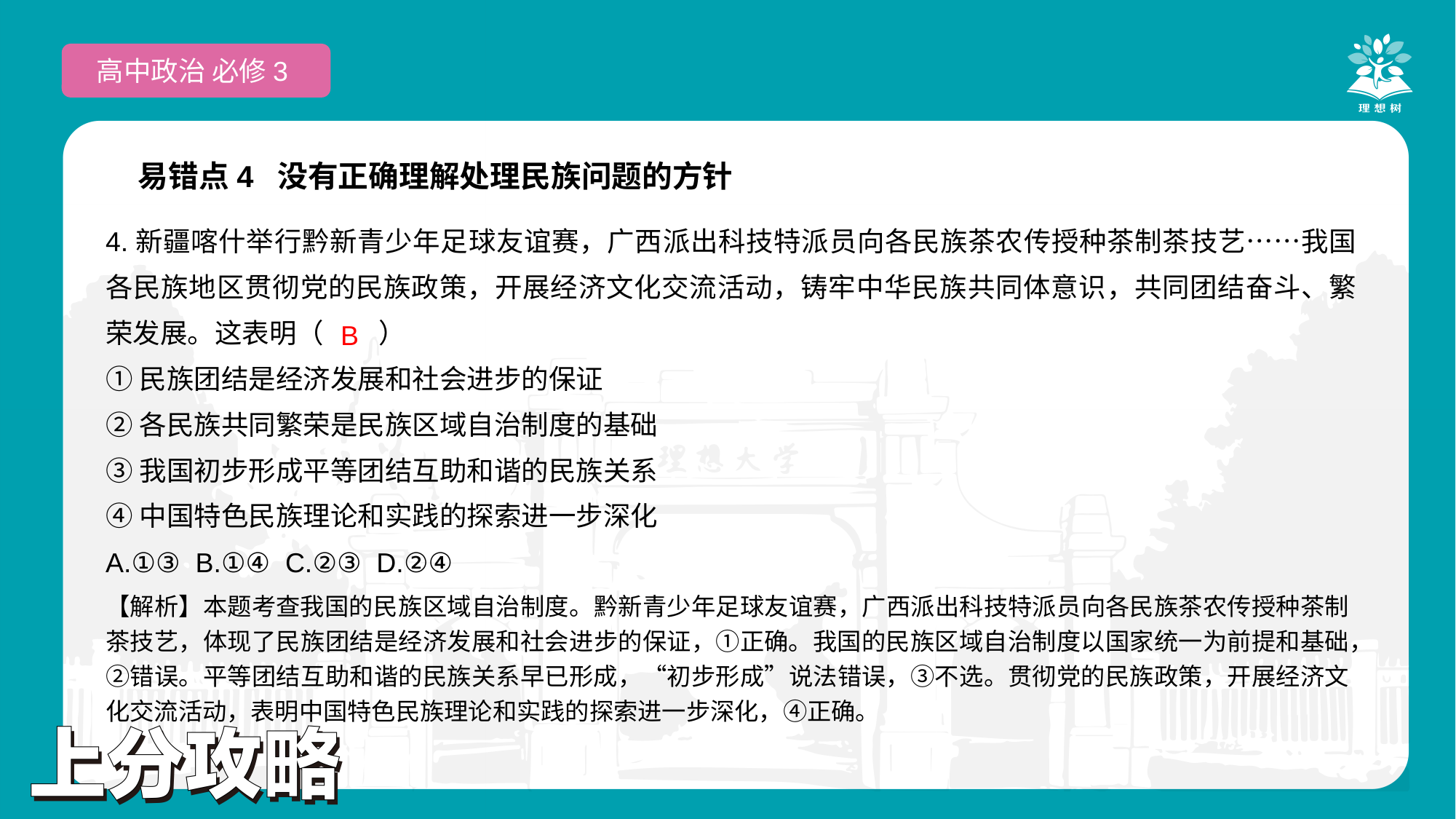

高中政治 必修3
易错点4  没有正确理解处理民族问题的方针
4.新疆喀什举行黔新青少年足球友谊赛，广西派出科技特派员向各民族茶农传授种茶制茶技艺……我国各民族地区贯彻党的民族政策，开展经济文化交流活动，铸牢中华民族共同体意识，共同团结奋斗、繁荣发展。这表明（　　）
①民族团结是经济发展和社会进步的保证
②各民族共同繁荣是民族区域自治制度的基础
③我国初步形成平等团结互助和谐的民族关系
④中国特色民族理论和实践的探索进一步深化
A.①③  B.①④  C.②③  D.②④
 B
【解析】本题考查我国的民族区域自治制度。黔新青少年足球友谊赛，广西派出科技特派员向各民族茶农传授种茶制茶技艺，体现了民族团结是经济发展和社会进步的保证，①正确。我国的民族区域自治制度以国家统一为前提和基础，②错误。平等团结互助和谐的民族关系早已形成，“初步形成”说法错误，③不选。贯彻党的民族政策，开展经济文化交流活动，表明中国特色民族理论和实践的探索进一步深化，④正确。